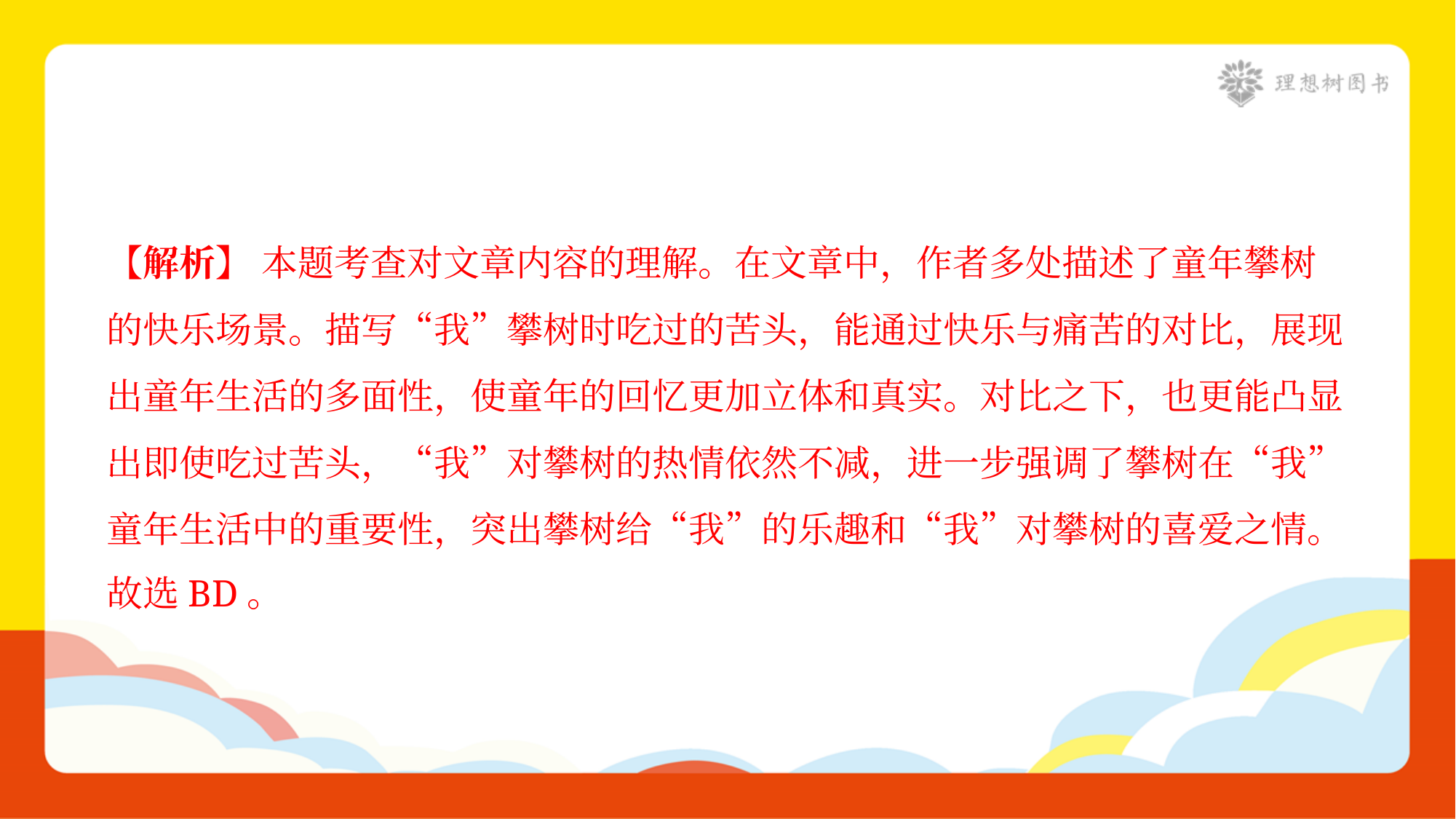

【解析】 本题考查对文章内容的理解。在文章中，作者多处描述了童年攀树
的快乐场景。描写“我”攀树时吃过的苦头，能通过快乐与痛苦的对比，展现
出童年生活的多面性，使童年的回忆更加立体和真实。对比之下，也更能凸显
出即使吃过苦头，“我”对攀树的热情依然不减，进一步强调了攀树在“我”
童年生活中的重要性，突出攀树给“我”的乐趣和“我”对攀树的喜爱之情。
故选BD。